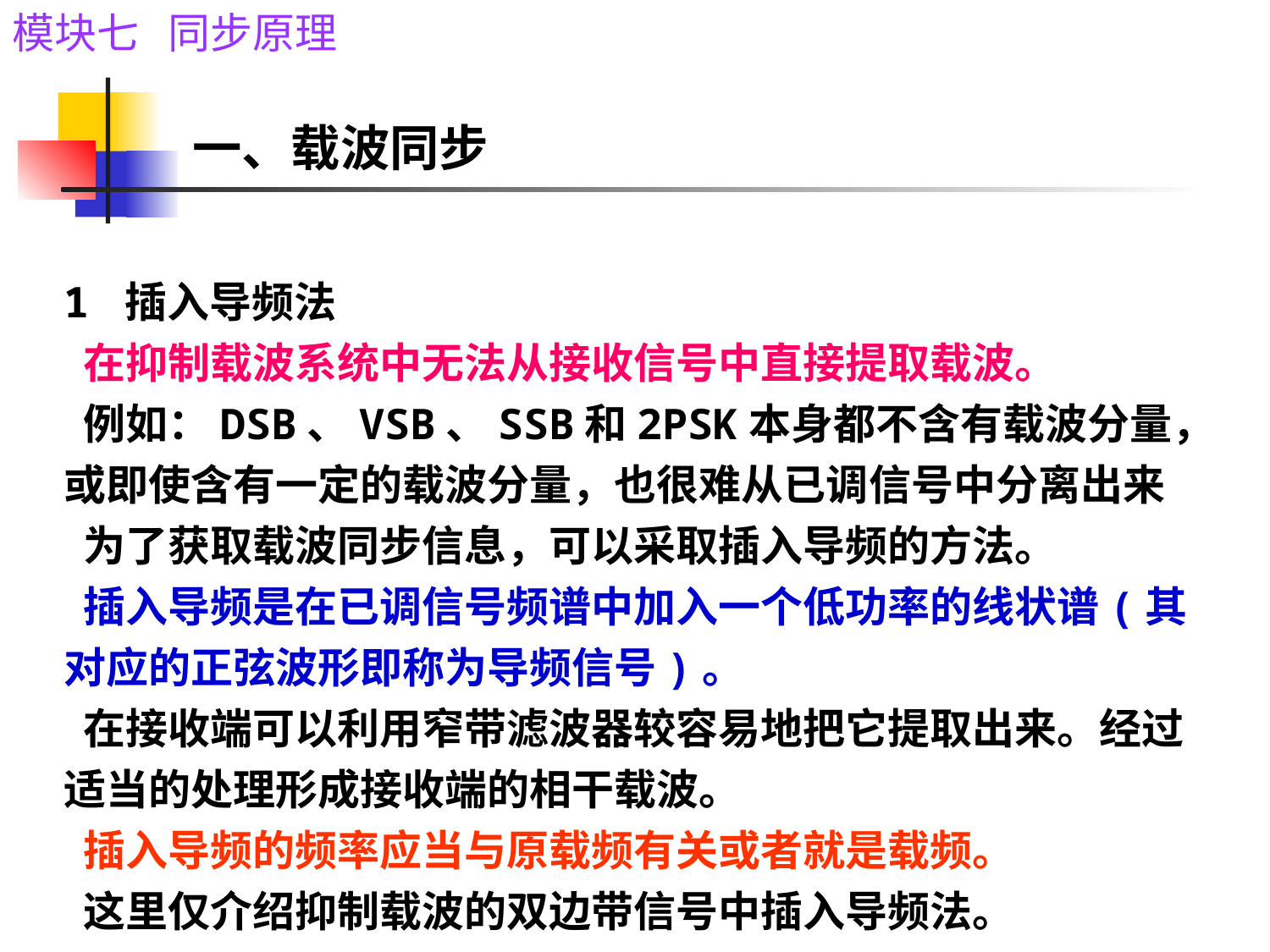

一、载波同步
# 1 插入导频法 在抑制载波系统中无法从接收信号中直接提取载波。 例如：DSB、VSB、SSB和2PSK本身都不含有载波分量，或即使含有一定的载波分量，也很难从已调信号中分离出来 为了获取载波同步信息，可以采取插入导频的方法。 插入导频是在已调信号频谱中加入一个低功率的线状谱(其对应的正弦波形即称为导频信号)。 在接收端可以利用窄带滤波器较容易地把它提取出来。经过适当的处理形成接收端的相干载波。 插入导频的频率应当与原载频有关或者就是载频。 这里仅介绍抑制载波的双边带信号中插入导频法。
6